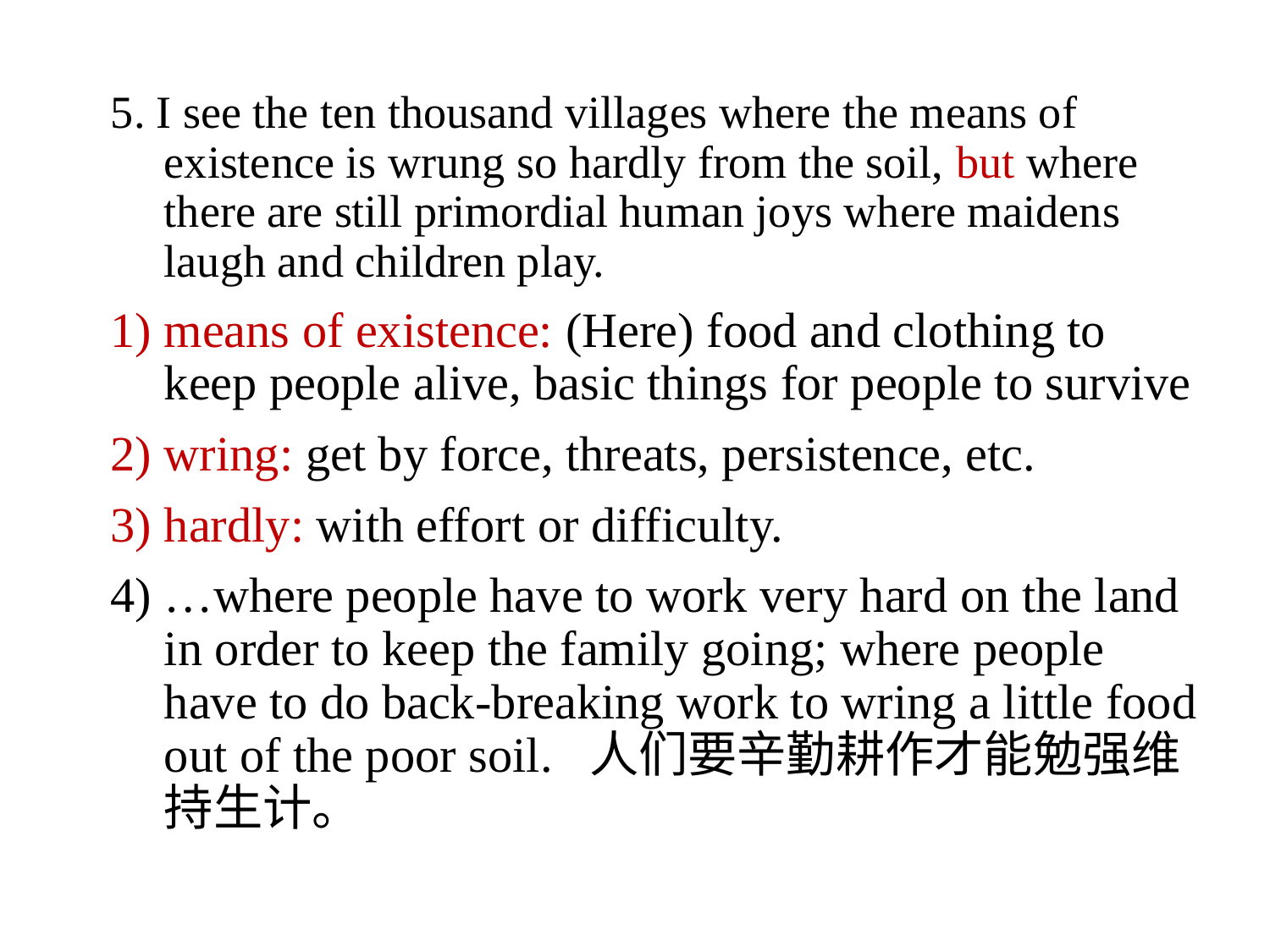

5. I see the ten thousand villages where the means of existence is wrung so hardly from the soil, but where there are still primordial human joys where maidens laugh and children play.
means of existence: (Here) food and clothing to keep people alive, basic things for people to survive
wring: get by force, threats, persistence, etc.
hardly: with effort or difficulty.
…where people have to work very hard on the land in order to keep the family going; where people have to do back-breaking work to wring a little food out of the poor soil.  人们要辛勤耕作才能勉强维持生计。